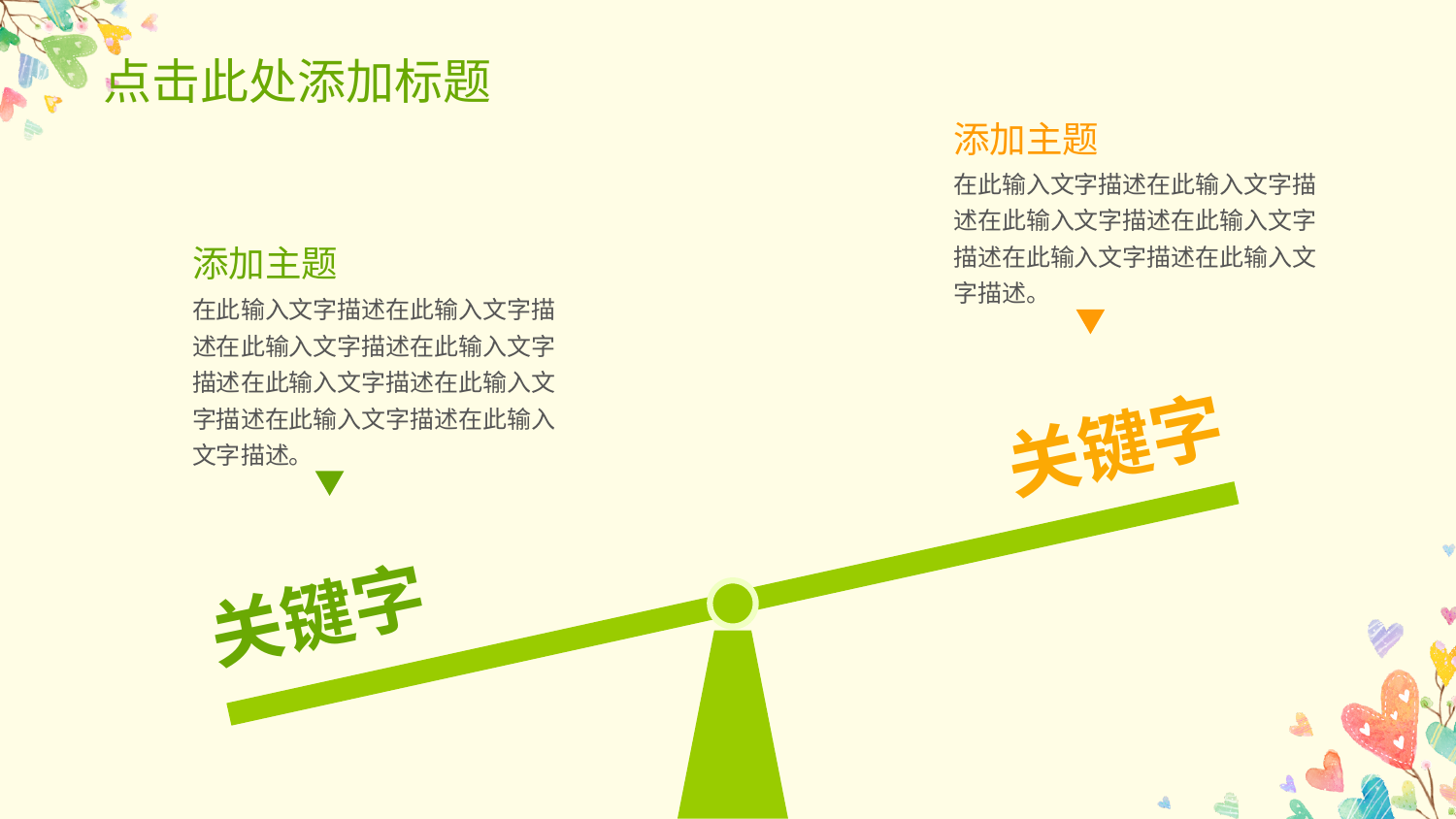

点击此处添加标题
添加主题
在此输入文字描述在此输入文字描述在此输入文字描述在此输入文字描述在此输入文字描述在此输入文字描述。

添加主题
在此输入文字描述在此输入文字描述在此输入文字描述在此输入文字描述在此输入文字描述在此输入文字描述在此输入文字描述在此输入文字描述。

关键字
关键字